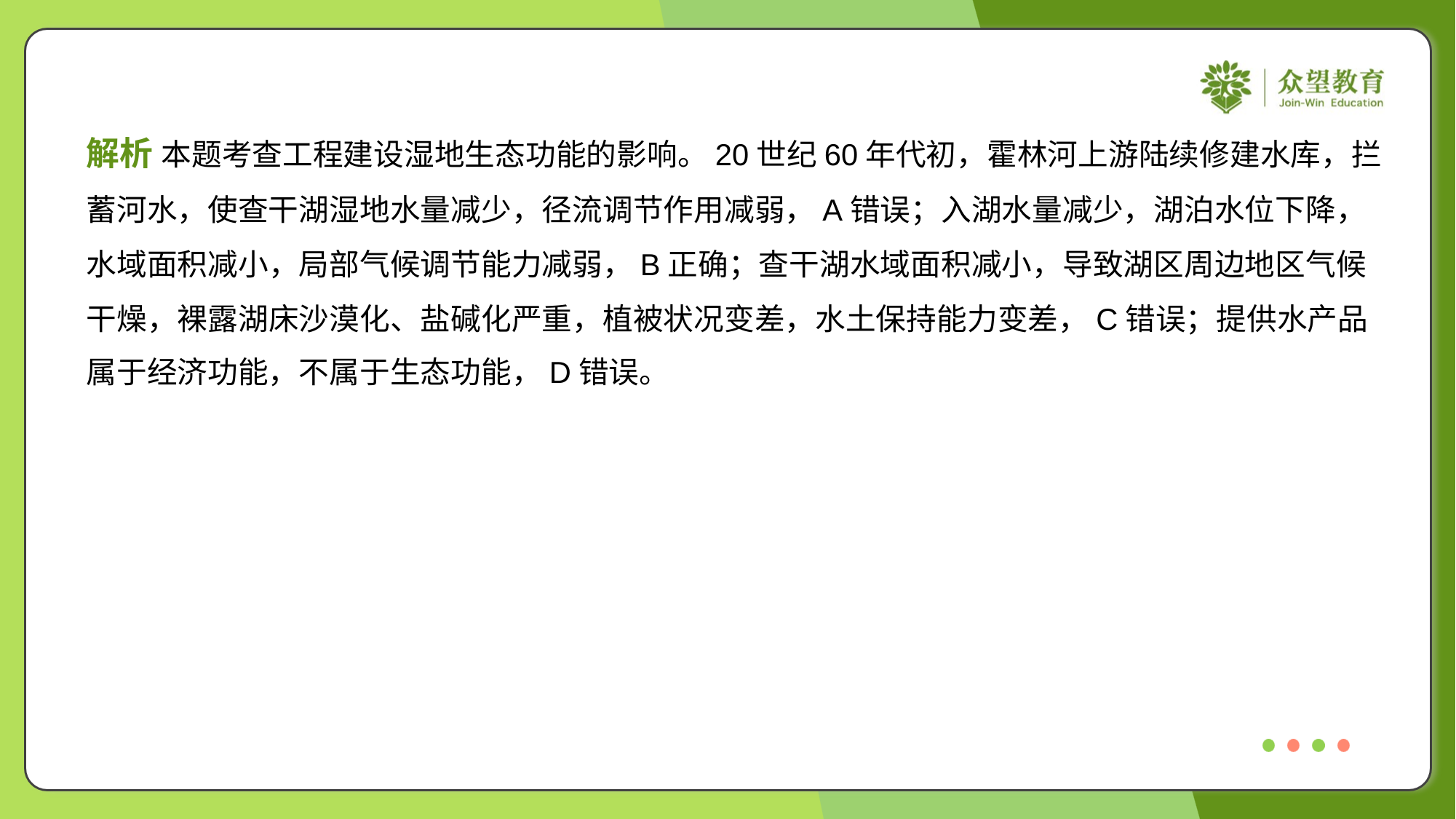

解析 本题考查工程建设湿地生态功能的影响。20世纪60年代初，霍林河上游陆续修建水库，拦
蓄河水，使查干湖湿地水量减少，径流调节作用减弱，A错误；入湖水量减少，湖泊水位下降，
水域面积减小，局部气候调节能力减弱，B正确；查干湖水域面积减小，导致湖区周边地区气候
干燥，裸露湖床沙漠化、盐碱化严重，植被状况变差，水土保持能力变差，C错误；提供水产品
属于经济功能，不属于生态功能，D错误。